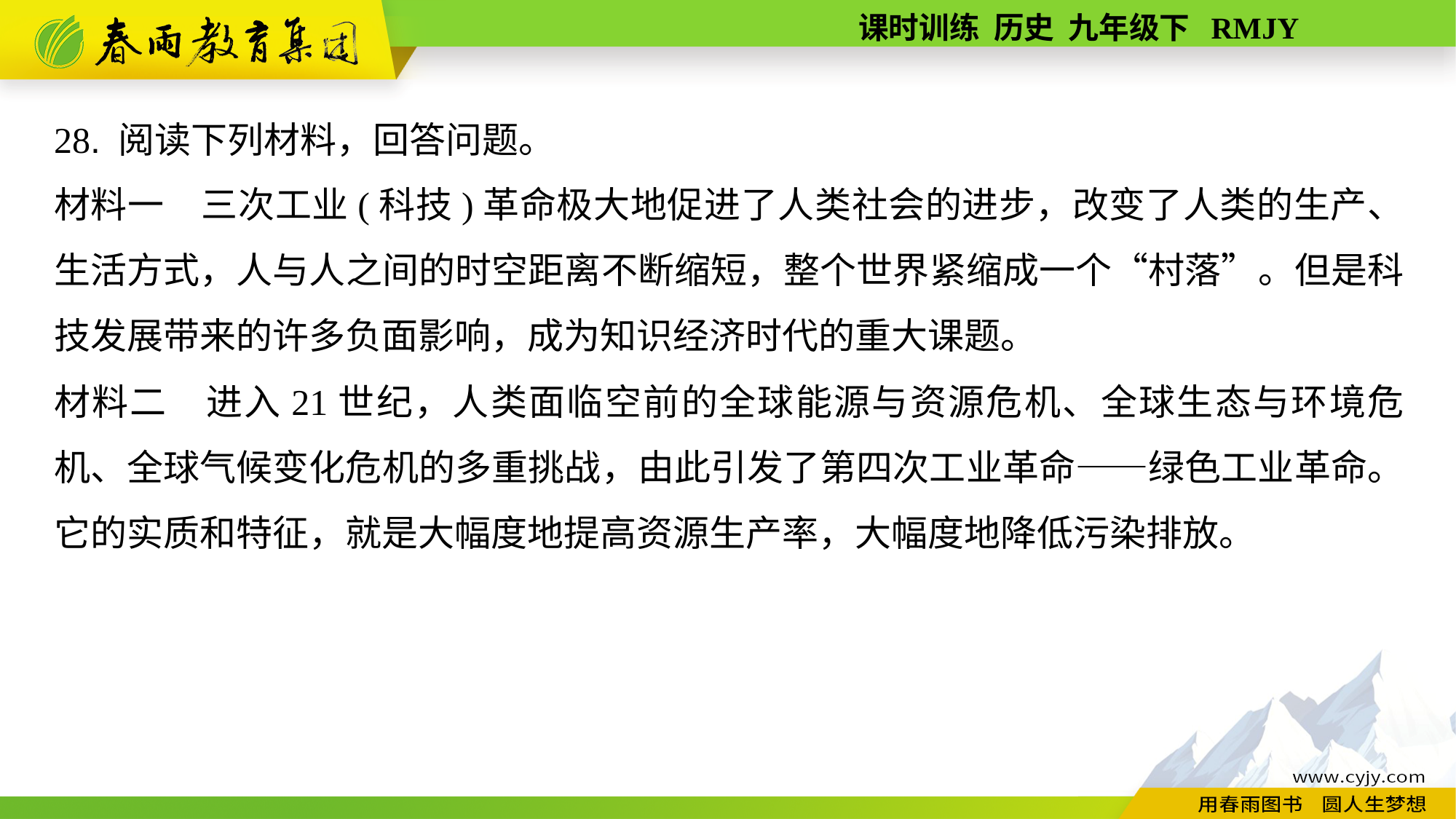

28. 阅读下列材料，回答问题。
材料一　三次工业(科技)革命极大地促进了人类社会的进步，改变了人类的生产、生活方式，人与人之间的时空距离不断缩短，整个世界紧缩成一个“村落”。但是科技发展带来的许多负面影响，成为知识经济时代的重大课题。
材料二　进入21世纪，人类面临空前的全球能源与资源危机、全球生态与环境危机、全球气候变化危机的多重挑战，由此引发了第四次工业革命——绿色工业革命。它的实质和特征，就是大幅度地提高资源生产率，大幅度地降低污染排放。